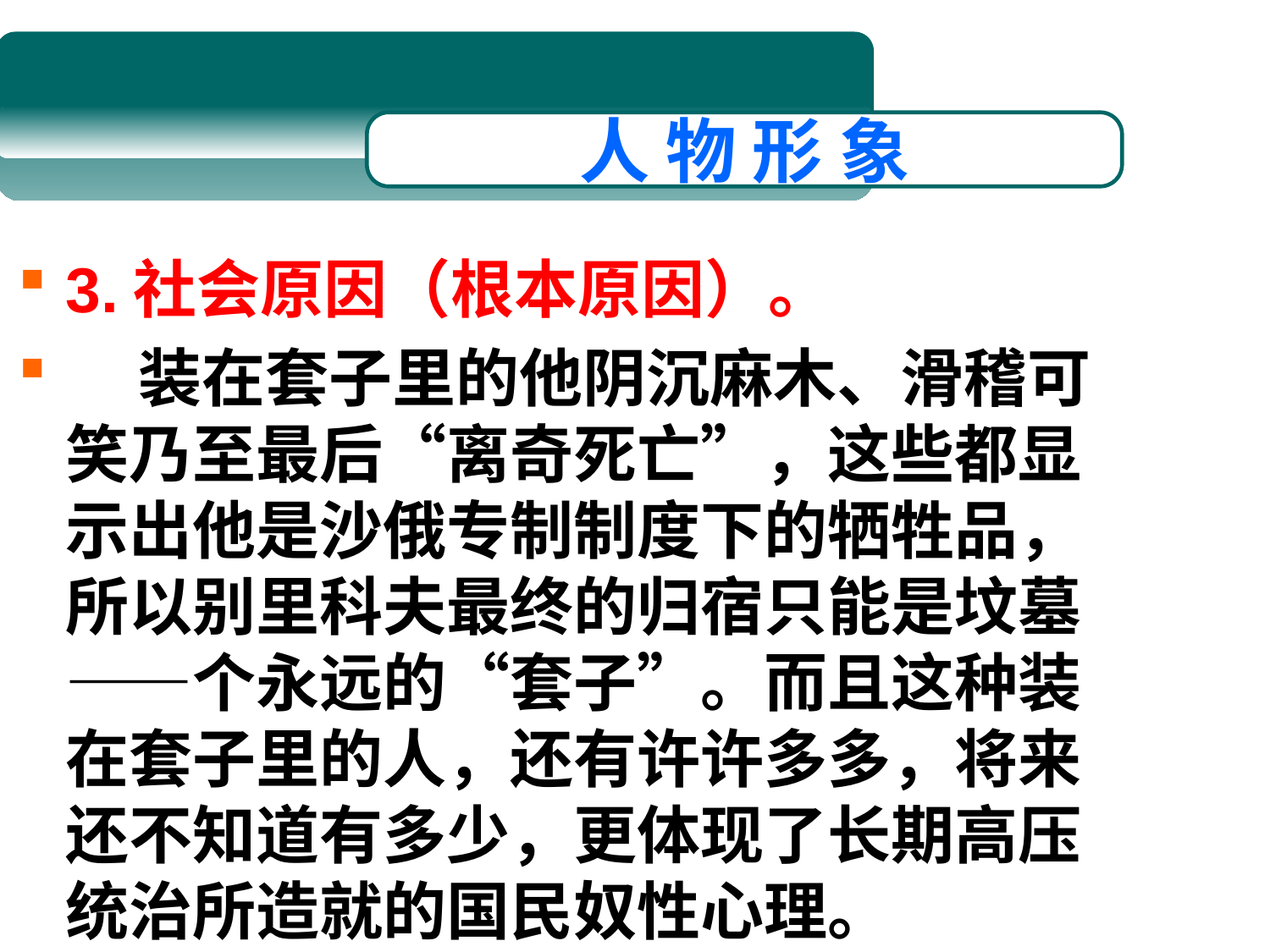

人 物 形 象
3.社会原因（根本原因）。
    装在套子里的他阴沉麻木、滑稽可笑乃至最后“离奇死亡”，这些都显示出他是沙俄专制制度下的牺牲品，所以别里科夫最终的归宿只能是坟墓——个永远的“套子”。而且这种装在套子里的人，还有许许多多，将来还不知道有多少，更体现了长期高压统治所造就的国民奴性心理。